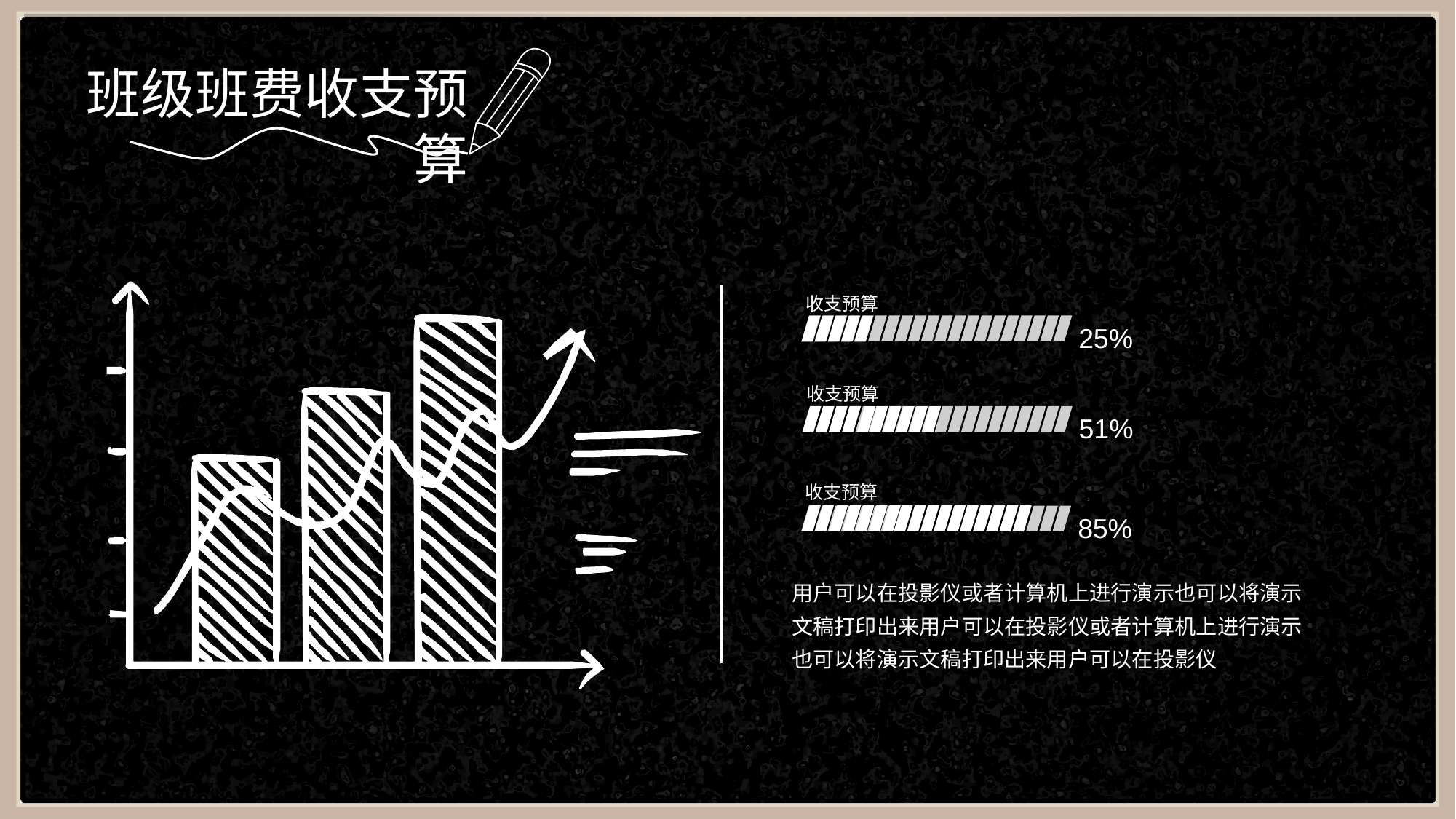

班级班费收支预算

收支预算
25%

收支预算
51%

收支预算
85%

用户可以在投影仪或者计算机上进行演示也可以将演示文稿打印出来用户可以在投影仪或者计算机上进行演示也可以将演示文稿打印出来用户可以在投影仪